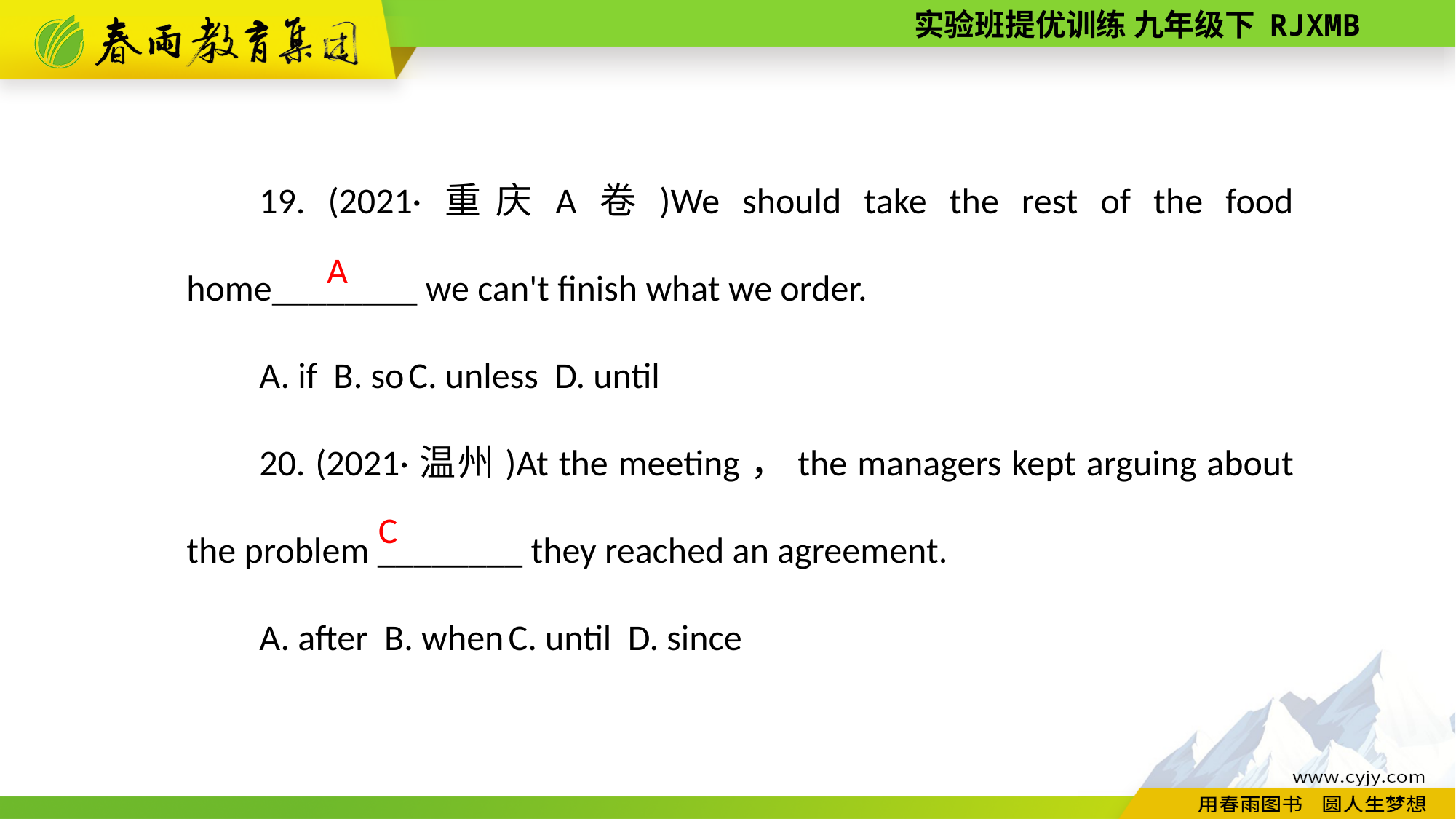

19. (2021·重庆A卷)We should take the rest of the food home________ we can't finish what we order.
A. if  B. so C. unless  D. until
20. (2021·温州)At the meeting，the managers kept arguing about the problem ________ they reached an agreement.
A. after  B. when C. until  D. since
 A
 C